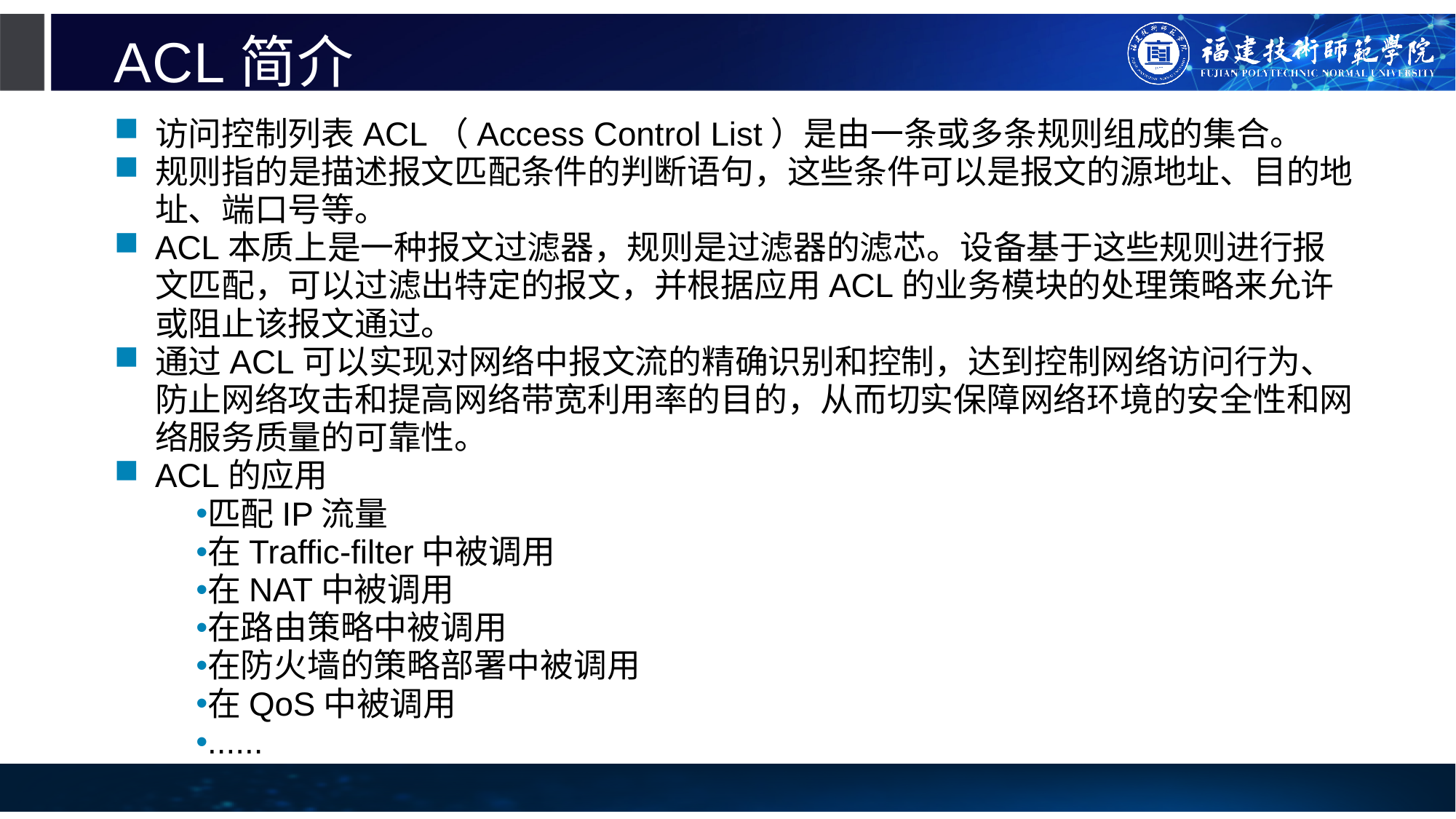

# ACL简介
访问控制列表ACL（Access Control List）是由一条或多条规则组成的集合。
规则指的是描述报文匹配条件的判断语句，这些条件可以是报文的源地址、目的地址、端口号等。
ACL本质上是一种报文过滤器，规则是过滤器的滤芯。设备基于这些规则进行报文匹配，可以过滤出特定的报文，并根据应用ACL的业务模块的处理策略来允许或阻止该报文通过。
通过ACL可以实现对网络中报文流的精确识别和控制，达到控制网络访问行为、防止网络攻击和提高网络带宽利用率的目的，从而切实保障网络环境的安全性和网络服务质量的可靠性。
ACL的应用
匹配IP流量
在Traffic-filter中被调用
在NAT中被调用
在路由策略中被调用
在防火墙的策略部署中被调用
在QoS中被调用
......